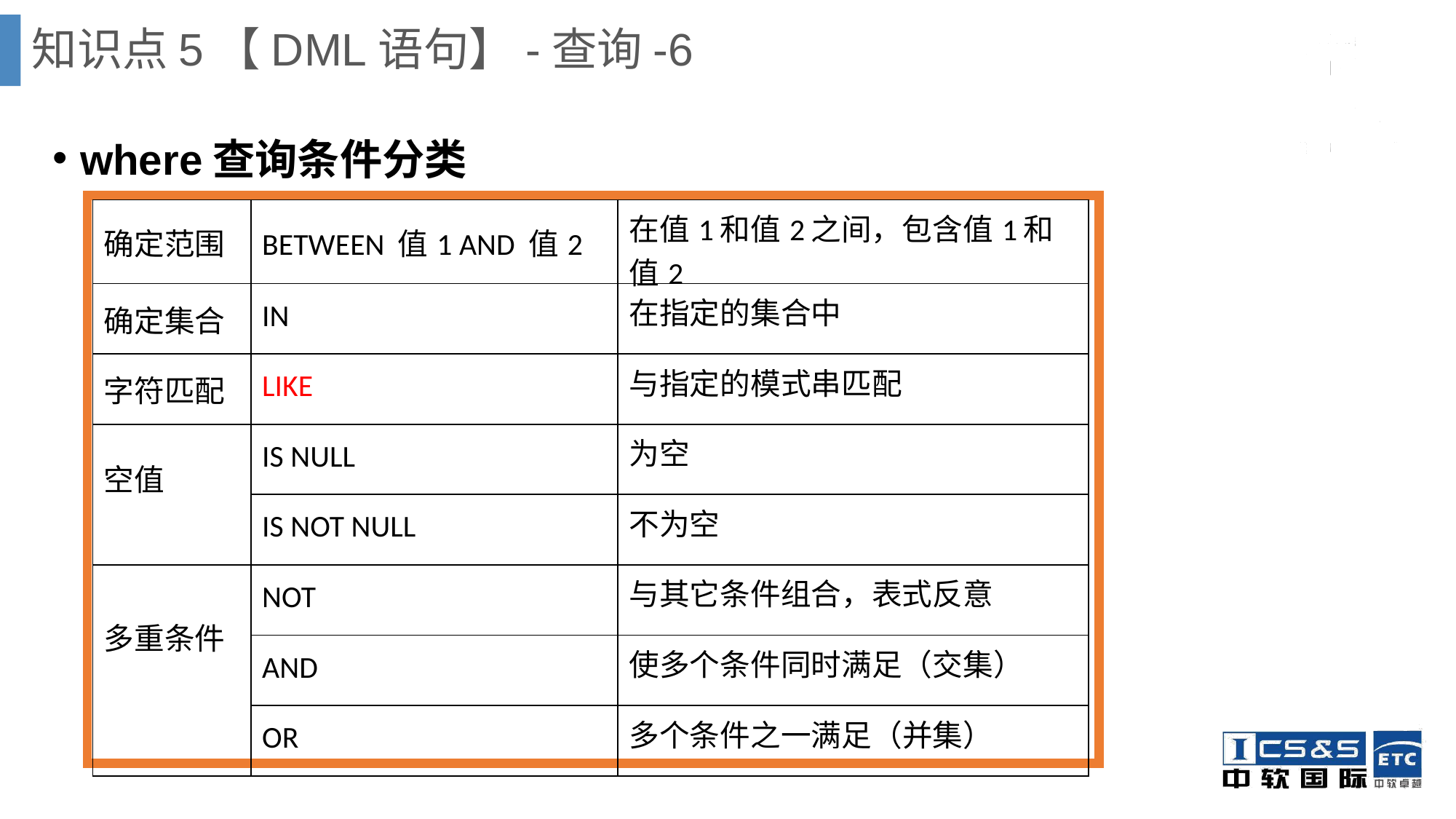

知识点5【DML语句】-查询-6
where查询条件分类

| 确定范围 | BETWEEN 值1 AND 值2 | 在值1和值2之间，包含值1和值2 |
| --- | --- | --- |
| 确定集合 | IN | 在指定的集合中 |
| 字符匹配 | LIKE | 与指定的模式串匹配 |
| 空值 | IS NULL | 为空 |
|  | IS NOT NULL | 不为空 |
| 多重条件 | NOT | 与其它条件组合，表式反意 |
|  | AND | 使多个条件同时满足（交集） |
|  | OR | 多个条件之一满足（并集） |
SELECT语句用于从一个或多个
表中查询出需要的信息。